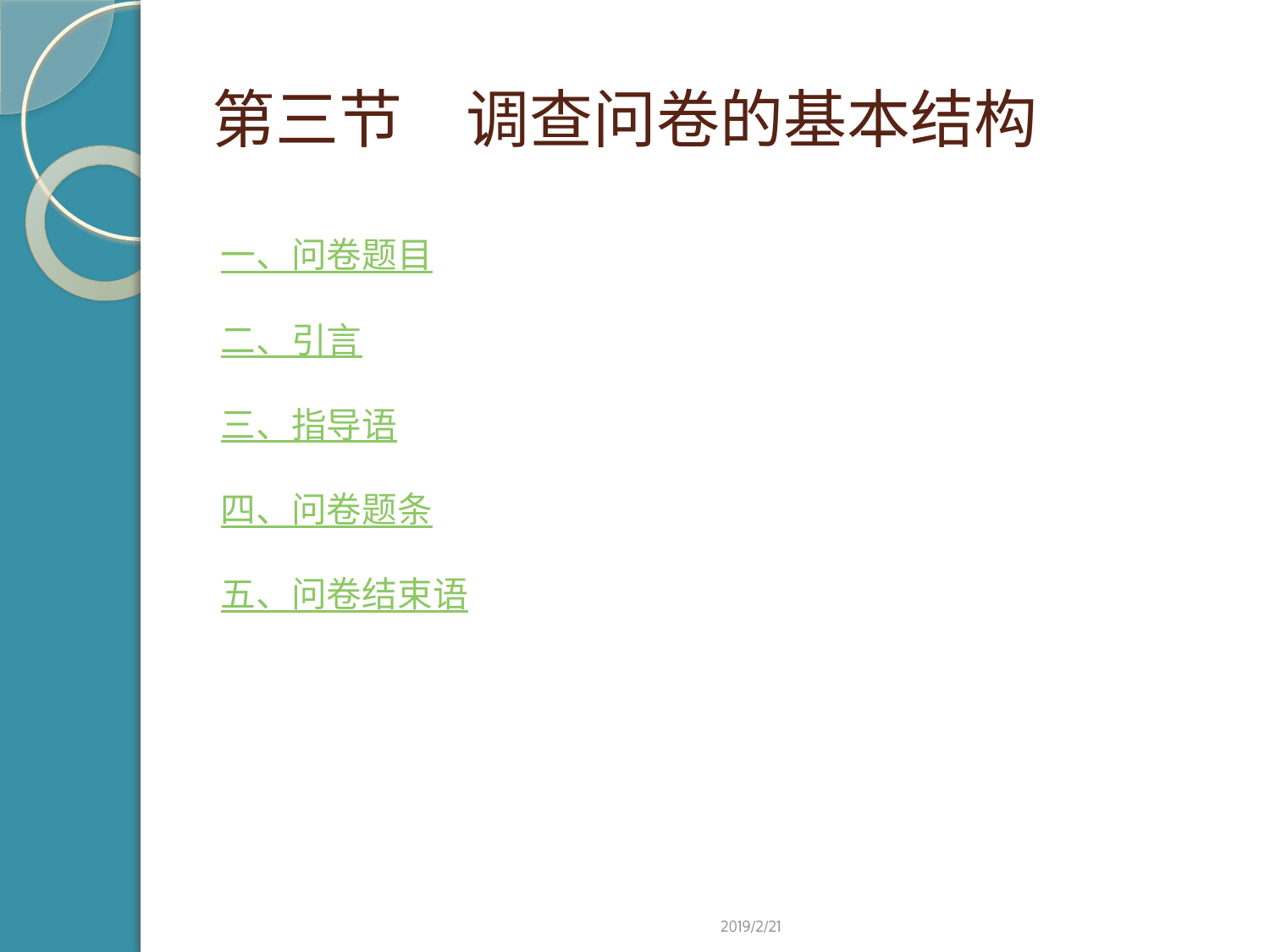

# 第三节　调查问卷的基本结构
一、问卷题目
二、引言
三、指导语
四、问卷题条
五、问卷结束语
2019/2/21